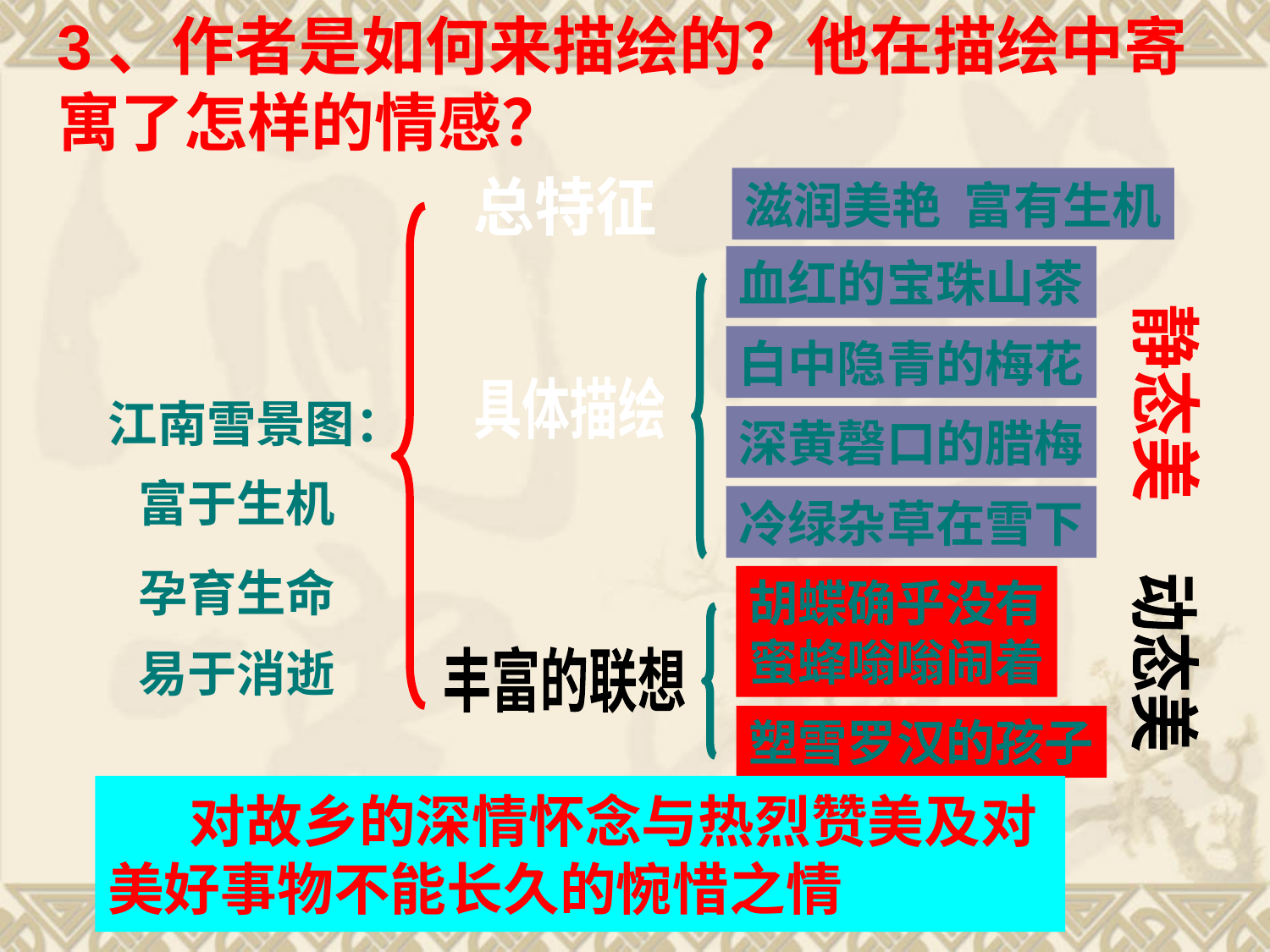

3、作者是如何来描绘的？他在描绘中寄寓了怎样的情感？
滋润美艳  富有生机
总特征

血红的宝珠山茶

白中隐青的梅花
静态美
具体描绘
江南雪景图：
深黄磬口的腊梅
富于生机
冷绿杂草在雪下
孕育生命
胡蝶确乎没有
蜜蜂嗡嗡闹着

动态美
易于消逝
丰富的联想
塑雪罗汉的孩子
      对故乡的深情怀念与热烈赞美及对美好事物不能长久的惋惜之情